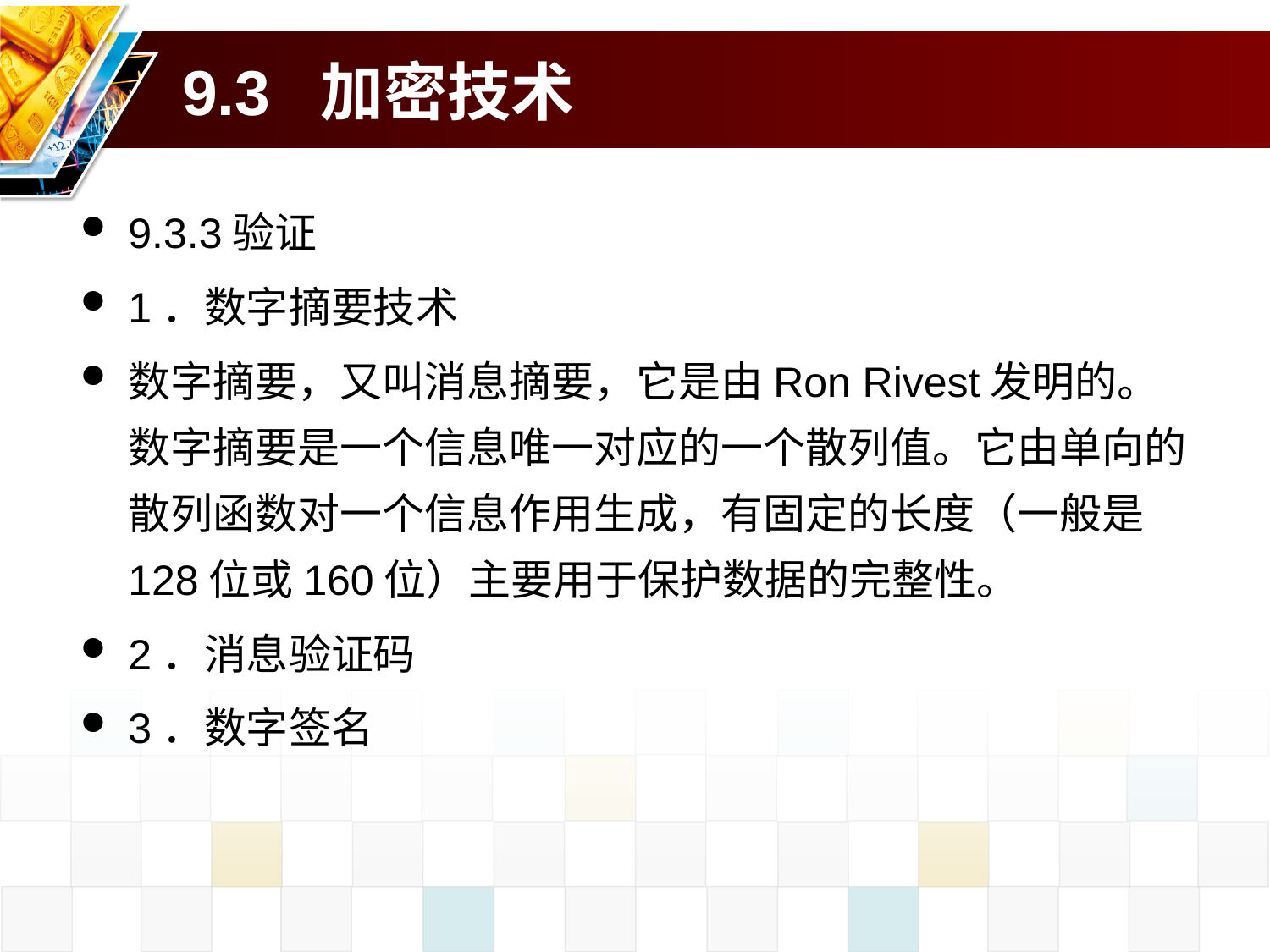

# 9.3  加密技术
9.3.3验证
1．数字摘要技术
数字摘要，又叫消息摘要，它是由Ron Rivest发明的。数字摘要是一个信息唯一对应的一个散列值。它由单向的散列函数对一个信息作用生成，有固定的长度（一般是128位或160位）主要用于保护数据的完整性。
2．消息验证码
3．数字签名